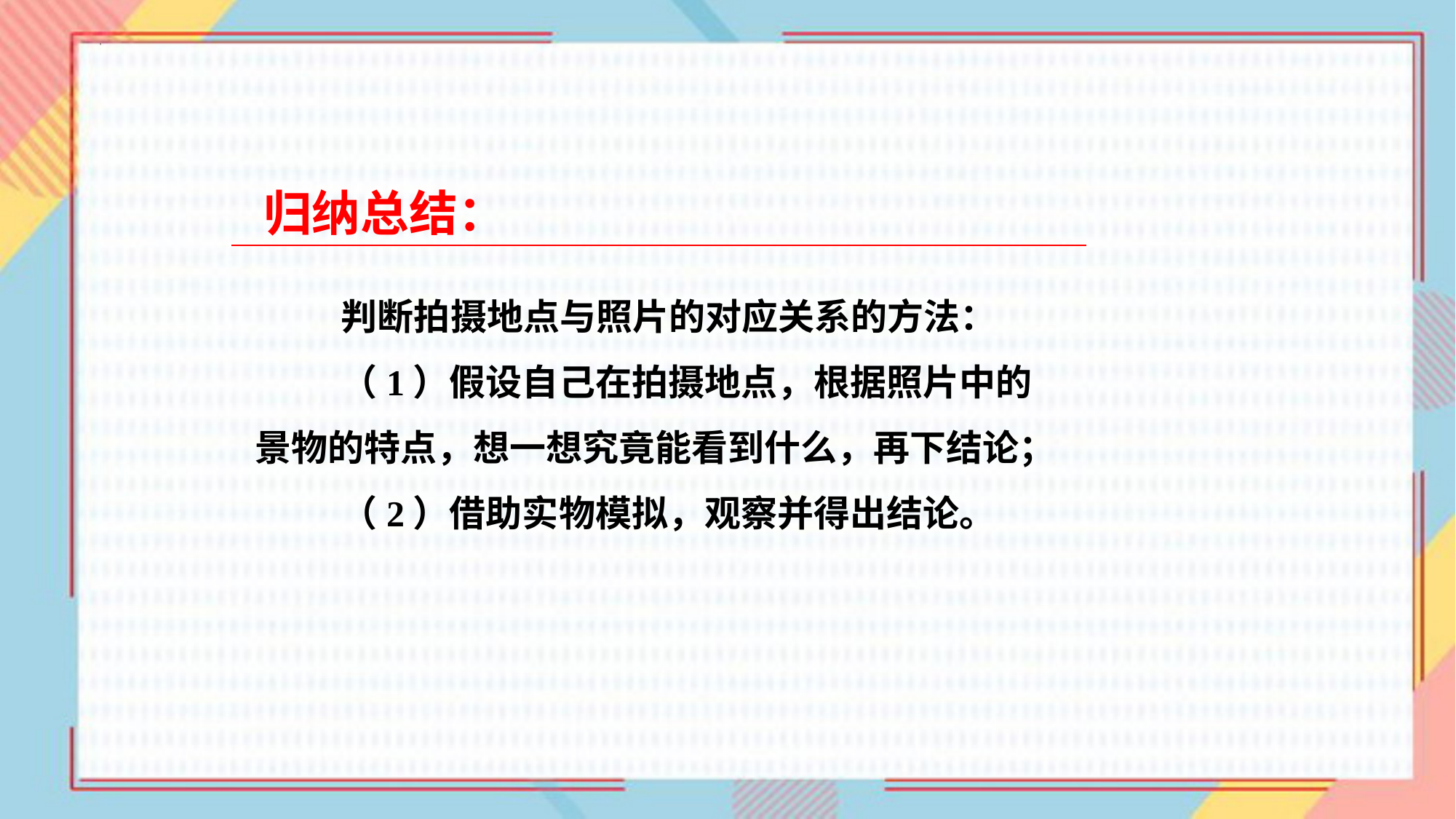

归纳总结：
判断拍摄地点与照片的对应关系的方法：
（1）假设自己在拍摄地点，根据照片中的景物的特点，想一想究竟能看到什么，再下结论；
（2）借助实物模拟，观察并得出结论。